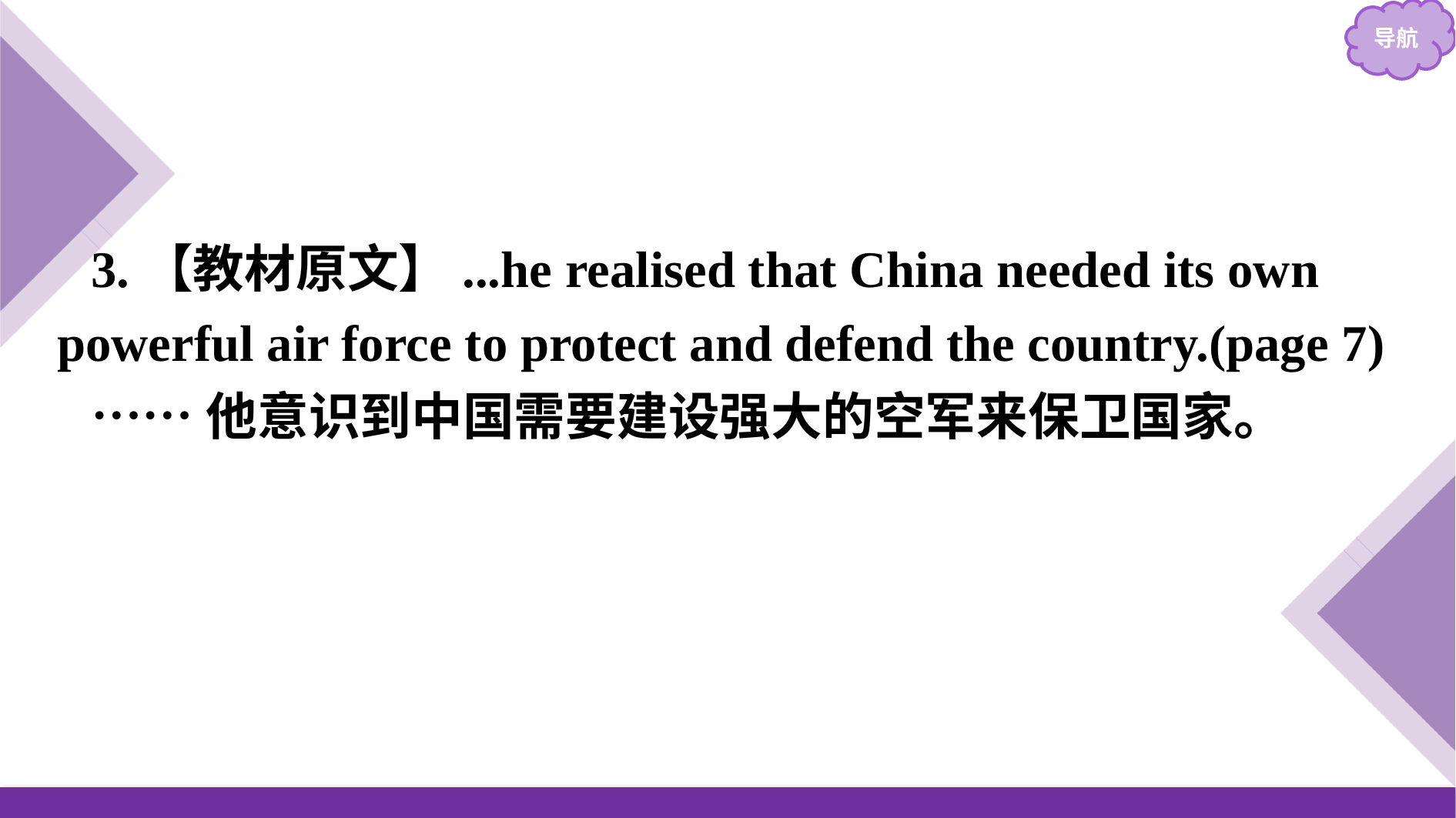

3.【教材原文】...he realised that China needed its own powerful air force to protect and defend the country.(page 7)
……他意识到中国需要建设强大的空军来保卫国家。